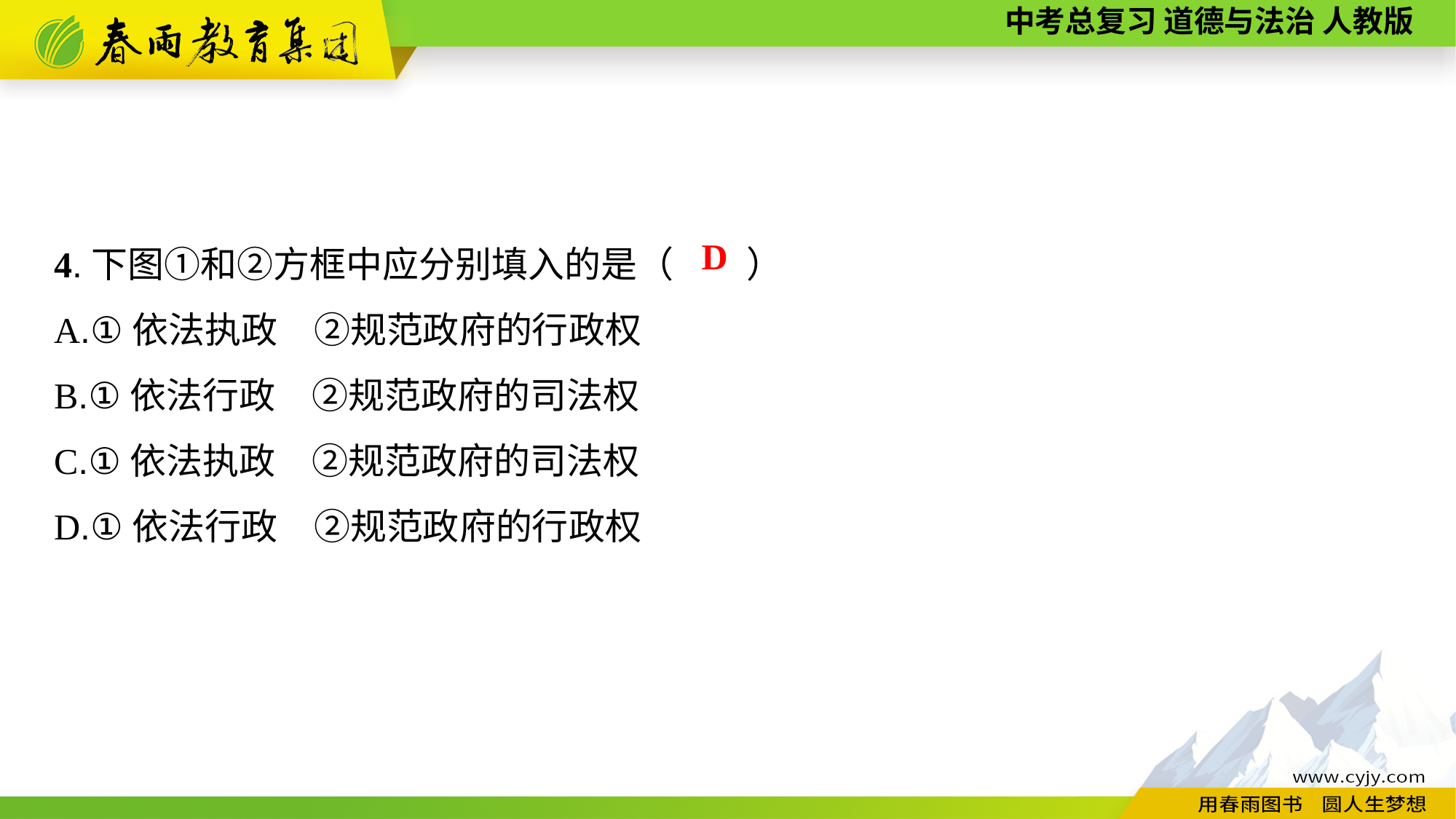

4.下图①和②方框中应分别填入的是（　　）
A.①依法执政　②规范政府的行政权
B.①依法行政　②规范政府的司法权
C.①依法执政　②规范政府的司法权
D.①依法行政　②规范政府的行政权
D